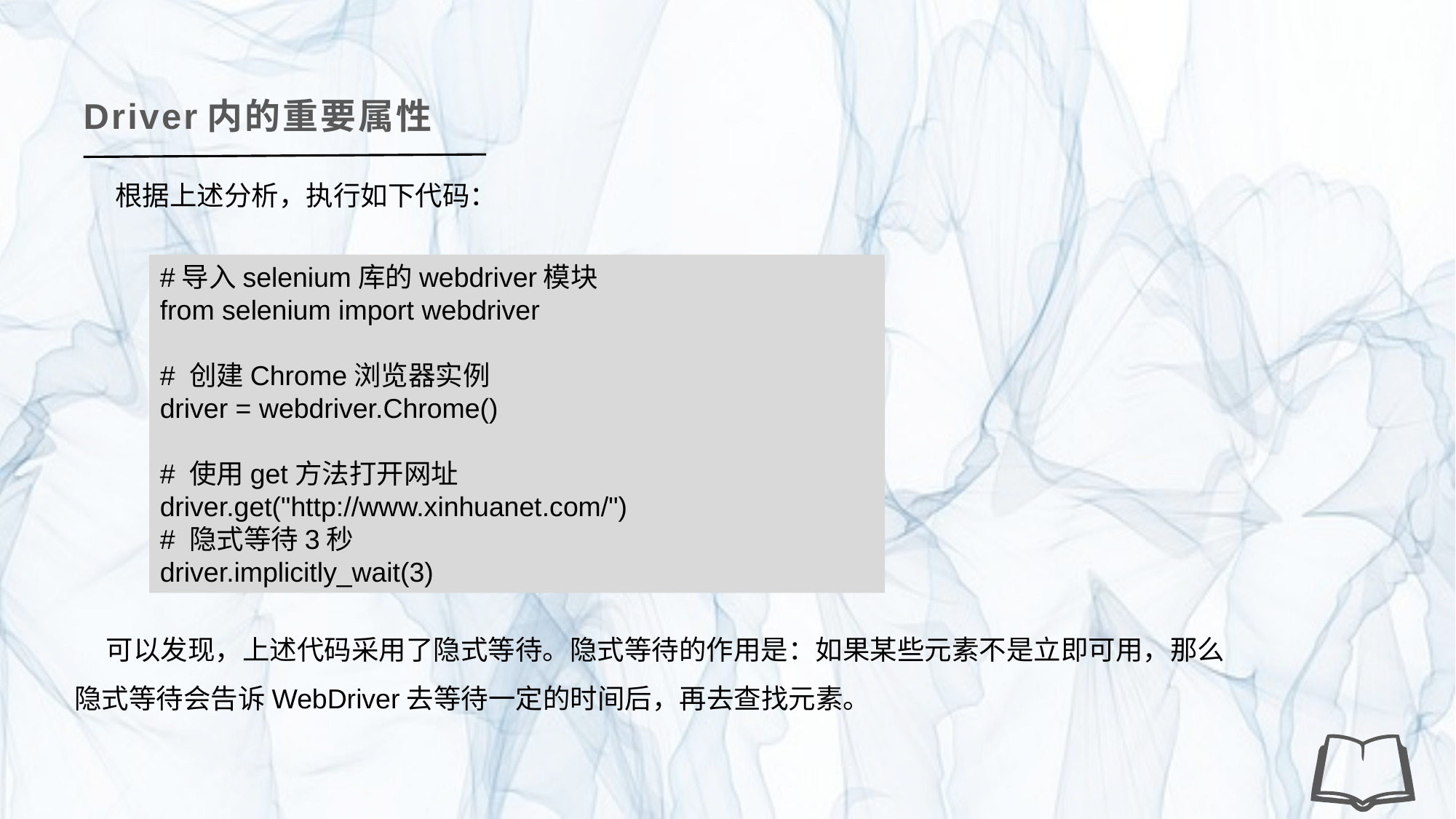

Driver内的重要属性
根据上述分析，执行如下代码：
#导入selenium库的webdriver模块
from selenium import webdriver

# 创建Chrome浏览器实例
driver = webdriver.Chrome()

# 使用get方法打开网址
driver.get("http://www.xinhuanet.com/")
# 隐式等待3秒
driver.implicitly_wait(3)
可以发现，上述代码采用了隐式等待。隐式等待的作用是：如果某些元素不是立即可用，那么隐式等待会告诉WebDriver去等待一定的时间后，再去查找元素。

17